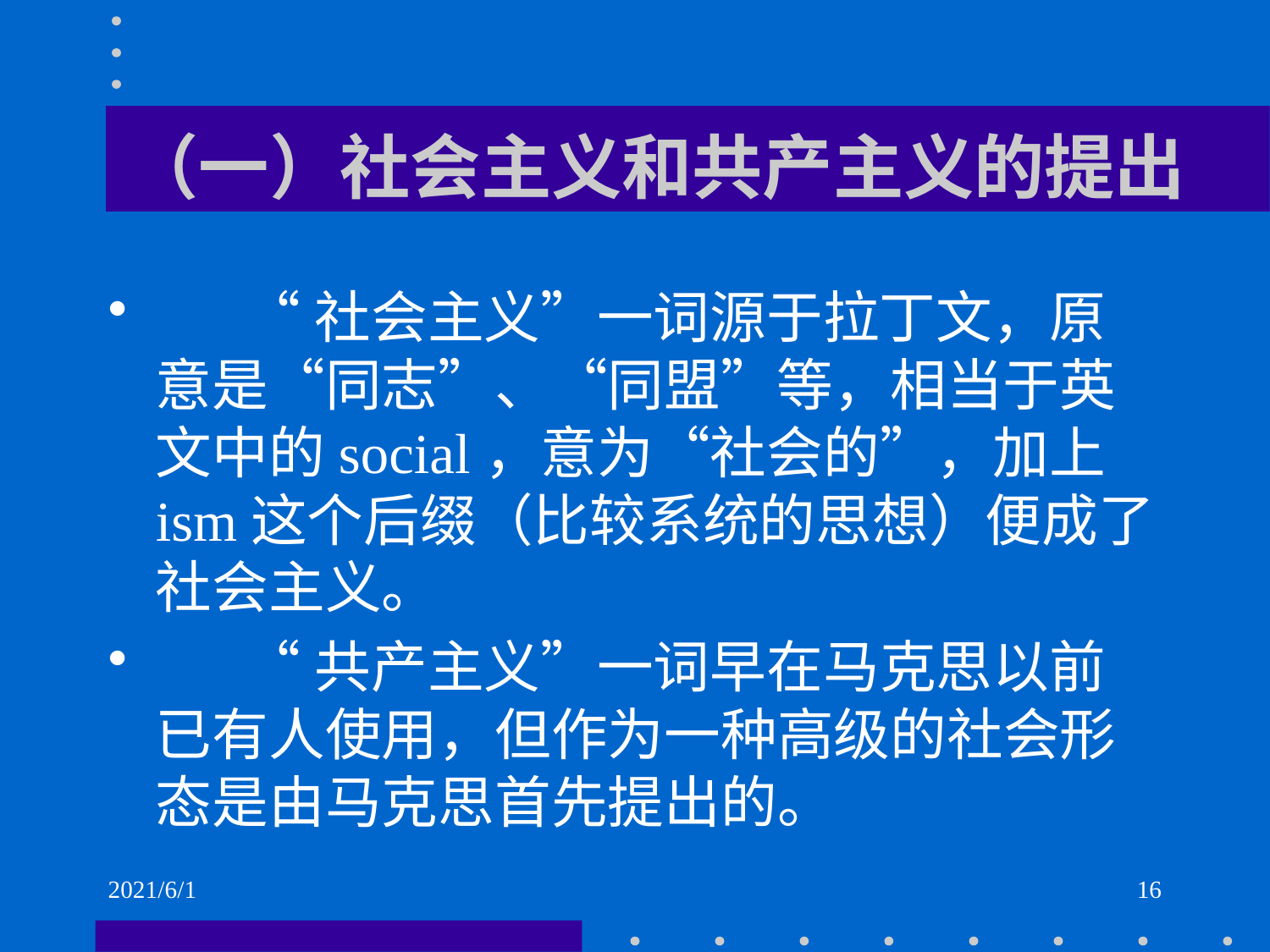

# （一）社会主义和共产主义的提出
       “社会主义”一词源于拉丁文，原意是“同志”、“同盟”等，相当于英文中的social，意为“社会的”，加上ism这个后缀（比较系统的思想）便成了社会主义。
       “共产主义”一词早在马克思以前已有人使用，但作为一种高级的社会形态是由马克思首先提出的。
2021/6/1
16